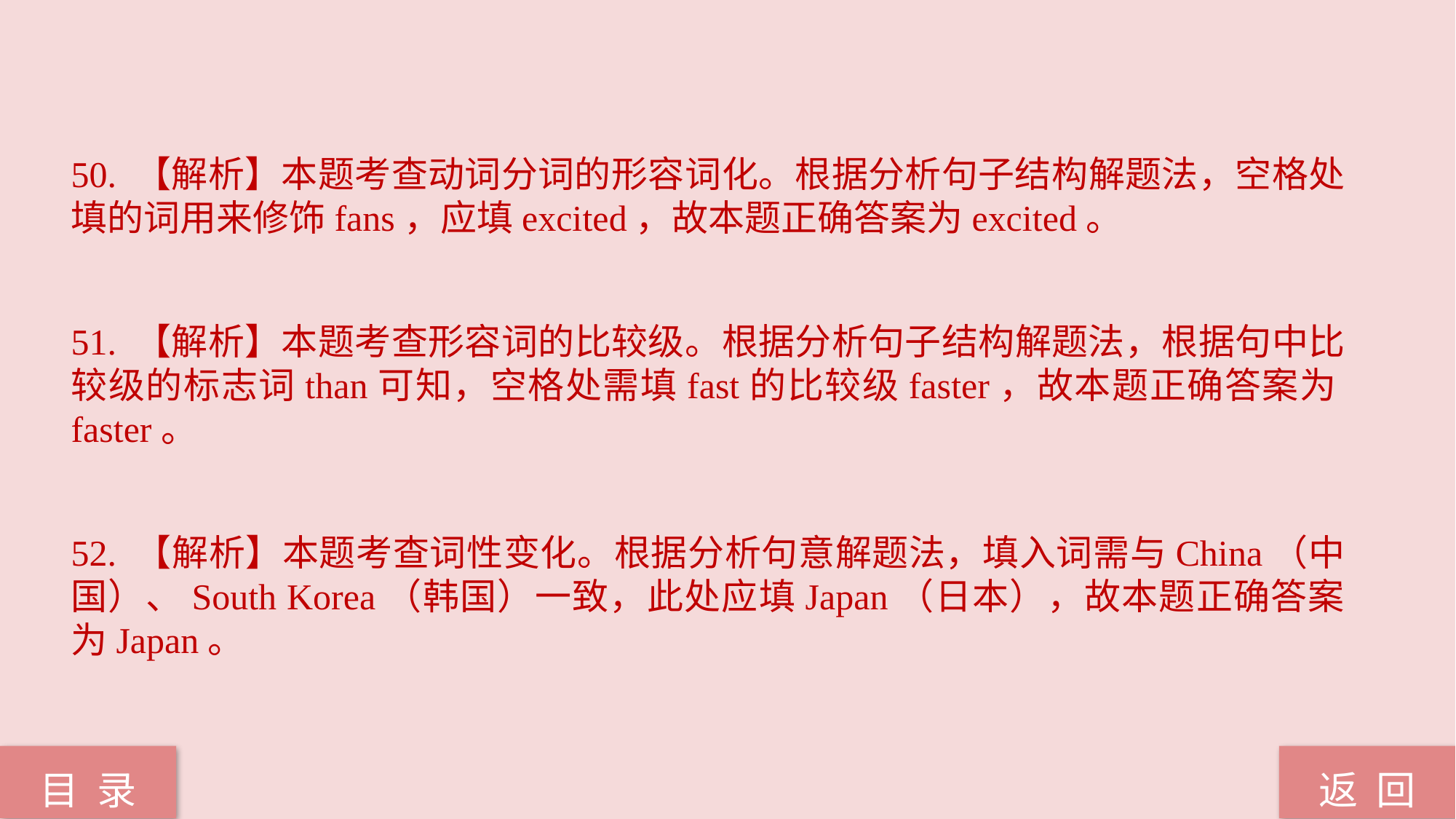

50. 【解析】本题考查动词分词的形容词化。根据分析句子结构解题法，空格处填的词用来修饰fans，应填excited，故本题正确答案为excited。

51. 【解析】本题考查形容词的比较级。根据分析句子结构解题法，根据句中比较级的标志词than可知，空格处需填fast的比较级faster，故本题正确答案为faster。

52. 【解析】本题考查词性变化。根据分析句意解题法，填入词需与China（中国）、South Korea（韩国）一致，此处应填Japan（日本），故本题正确答案为Japan。
返  回